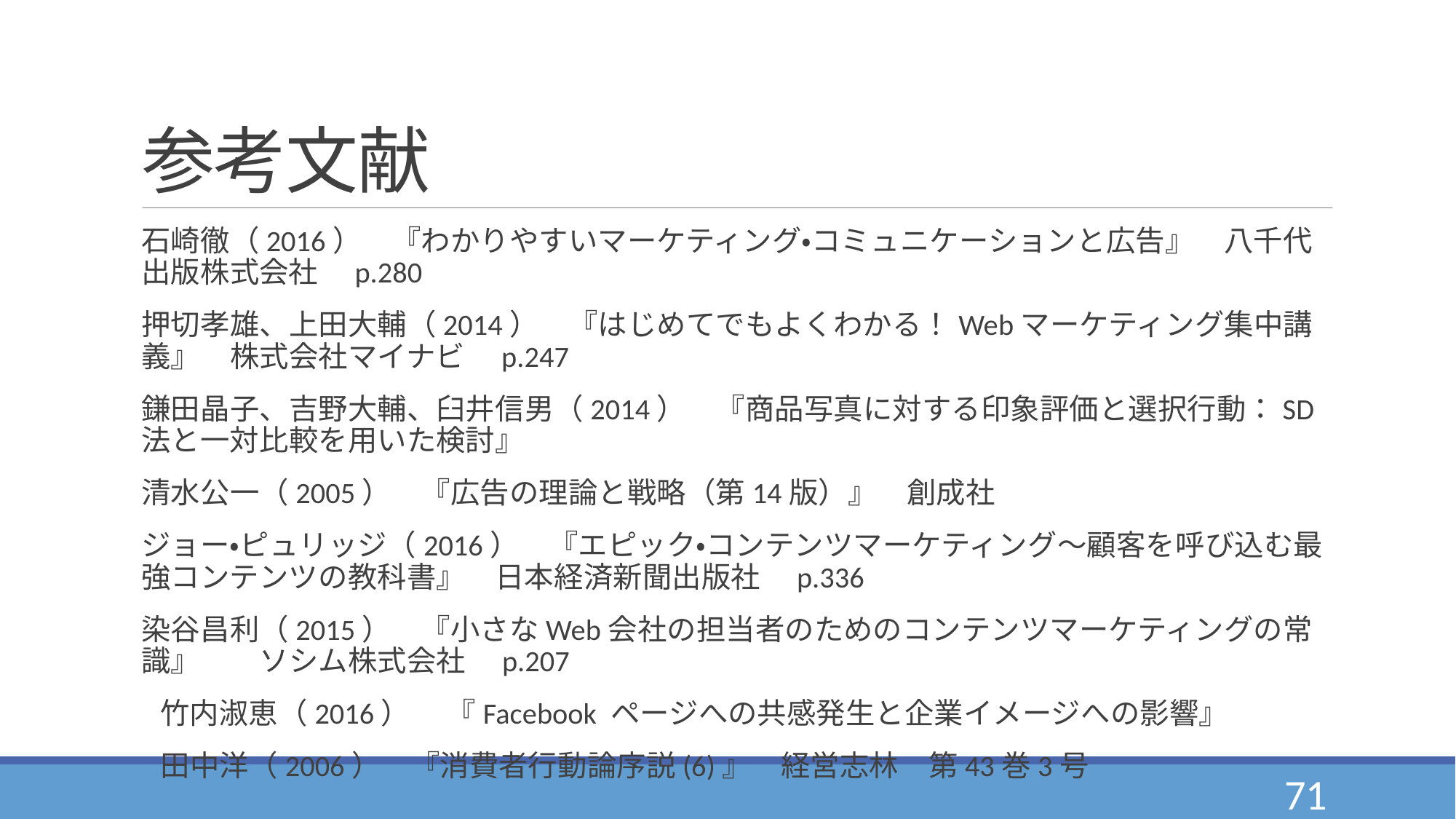

# 参考文献
石崎徹（2016）　『わかりやすいマーケティング・コミュニケーションと広告』　八千代出版株式会社　p.280
押切孝雄、上田大輔（2014）　『はじめてでもよくわかる！Webマーケティング集中講義』　株式会社マイナビ　p.247
鎌田晶子、吉野大輔、臼井信男（2014）　『商品写真に対する印象評価と選択行動：SD法と一対比較を用いた検討』
清水公一（2005）　『広告の理論と戦略（第14版）』　創成社
ジョー・ピュリッジ（2016）　『エピック・コンテンツマーケティング～顧客を呼び込む最強コンテンツの教科書』　日本経済新聞出版社　p.336
染谷昌利（2015）　『小さなWeb会社の担当者のためのコンテンツマーケティングの常識』　　ソシム株式会社　p.207
　竹内淑恵（2016）　 『Facebook ページへの共感発生と企業イメージへの影響』
　田中洋（2006）　『消費者行動論序説(6)』　経営志林　第43巻3号

71